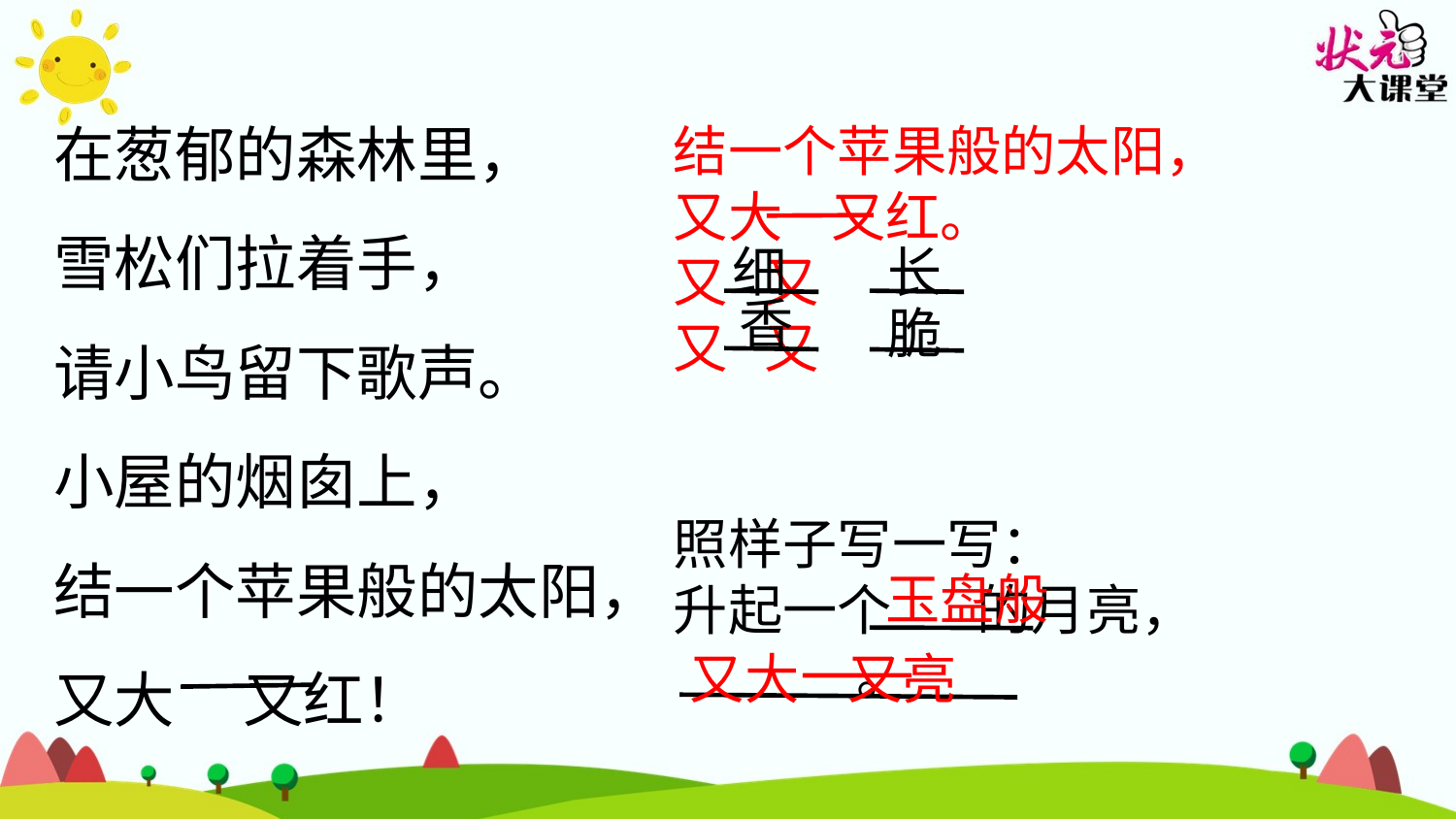

在葱郁的森林里，
雪松们拉着手，
请小鸟留下歌声。
小屋的烟囱上，
结一个苹果般的太阳，
又大     又红！
结一个苹果般的太阳，
又大    又红。
又   又
又   又

照样子写一写：
升起一个       的月亮，
              。

细
长
香
脆
玉盘般
又大    又亮